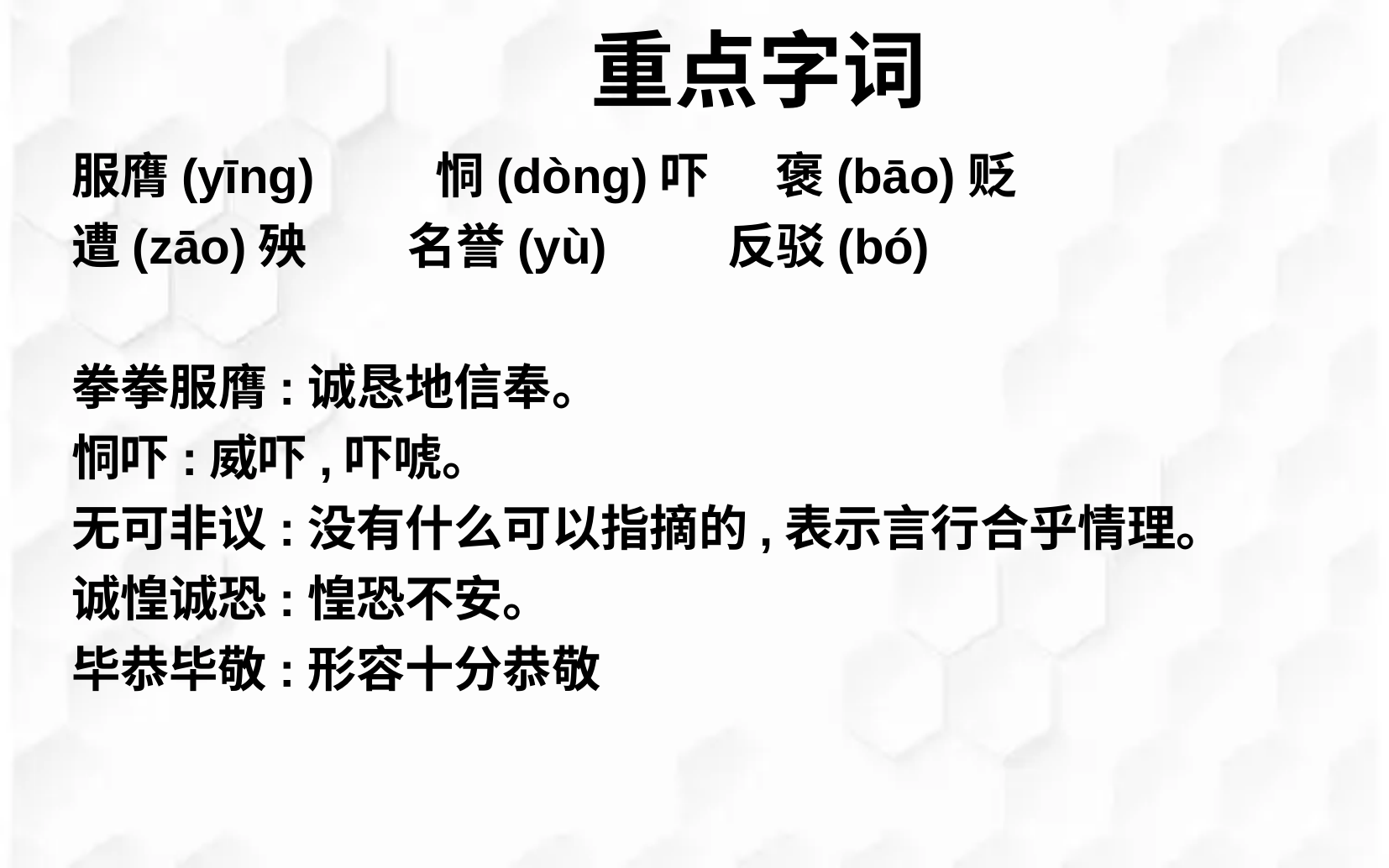

重点字词
服膺(yīng)        恫(dòng)吓      褒(bāo)贬
遭(zāo)殃         名誉(yù)        反驳(bó)

拳拳服膺:诚恳地信奉。
恫吓:威吓,吓唬。
无可非议:没有什么可以指摘的,表示言行合乎情理。
诚惶诚恐:惶恐不安。
毕恭毕敬:形容十分恭敬